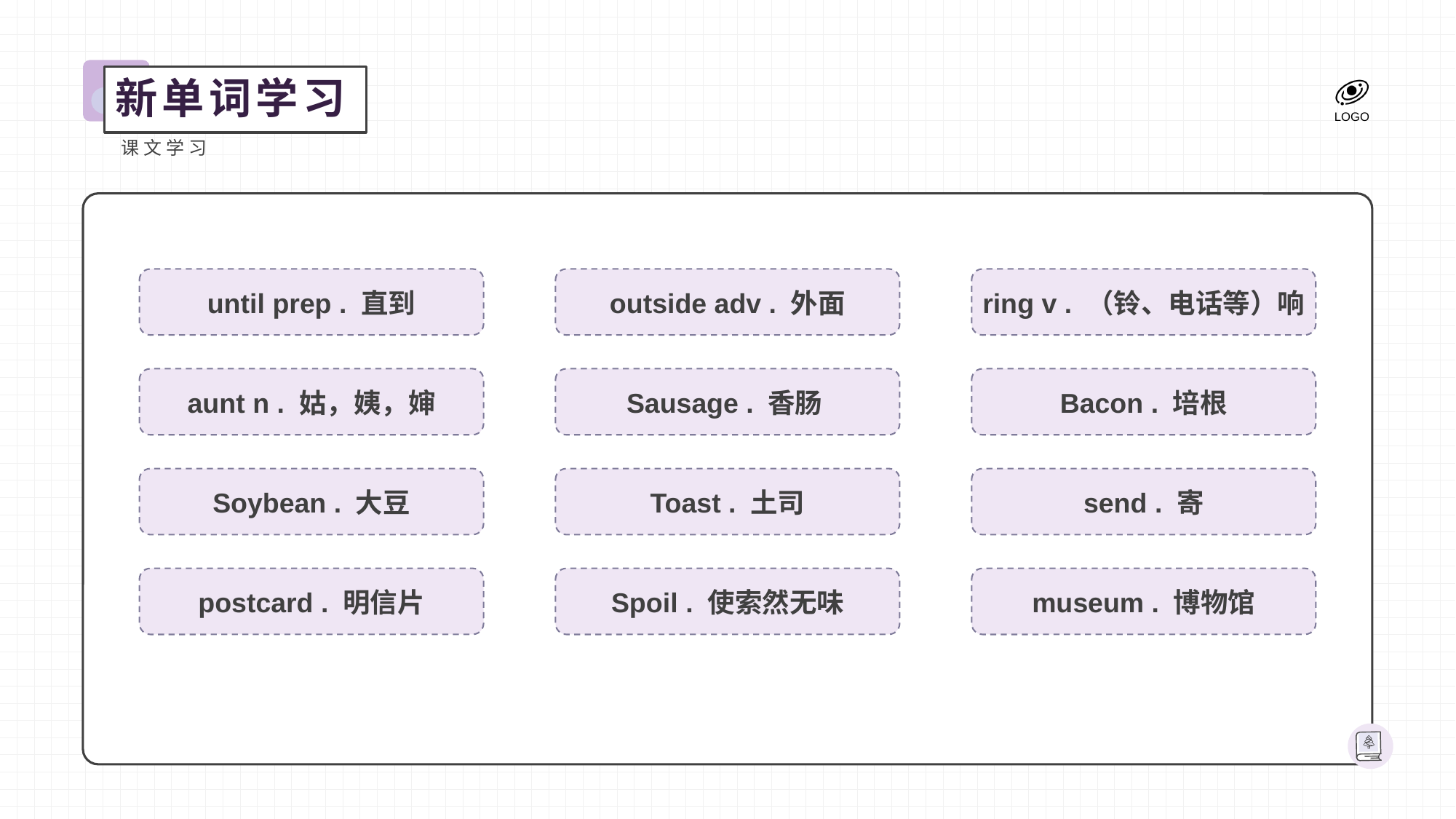

新单词学习
课文学习

until prep . 直到
outside adv . 外面
ring v . （铃、电话等）响

aunt n . 姑，姨，婶
Sausage . 香肠
Bacon . 培根

Soybean . 大豆
Toast . 土司
send . 寄

postcard . 明信片
Spoil . 使索然无味
museum . 博物馆